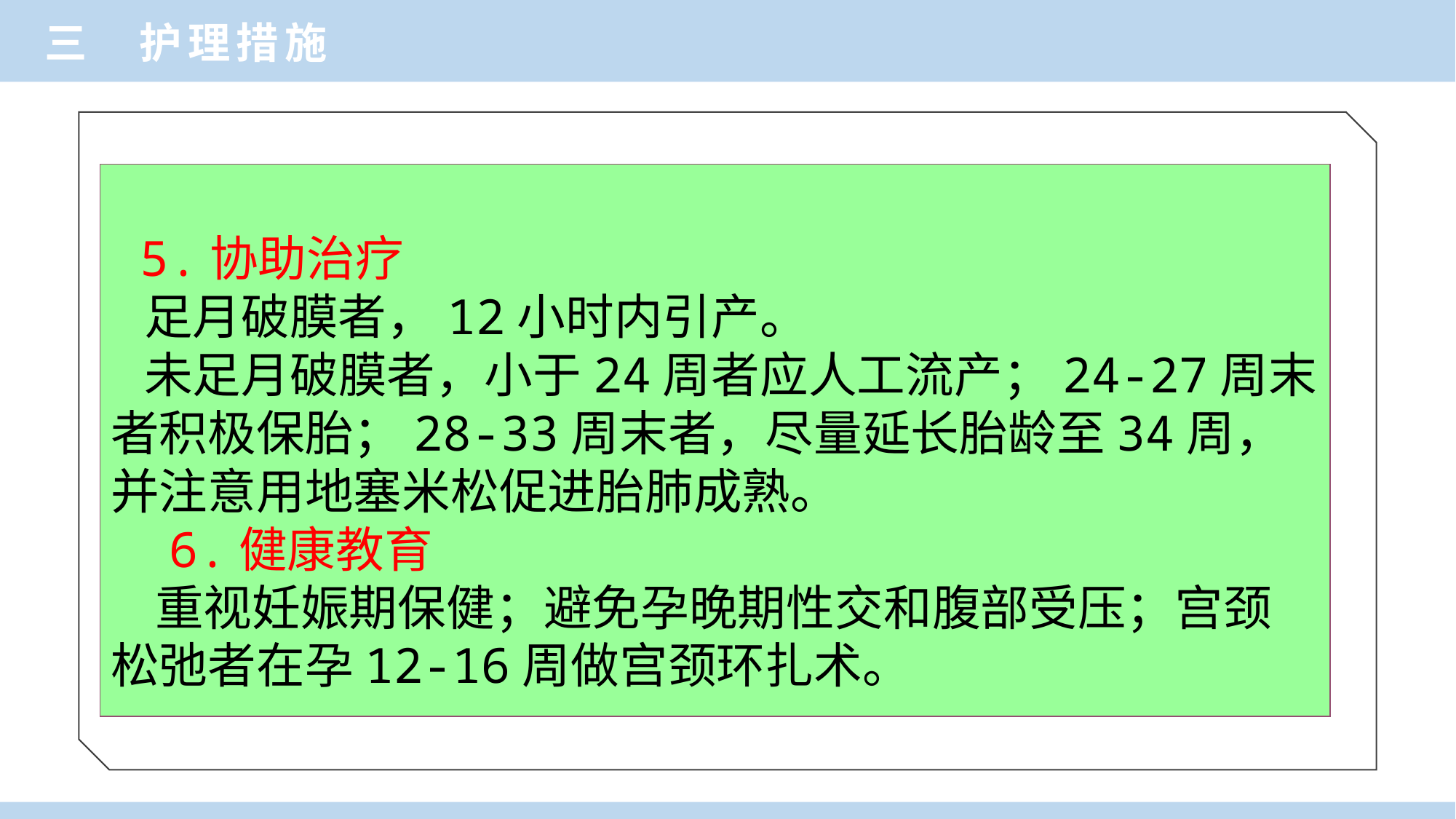

三   护理措施

 5.协助治疗
  足月破膜者，12小时内引产。
  未足月破膜者，小于24周者应人工流产；24-27周末者积极保胎；28-33周末者，尽量延长胎龄至34周，并注意用地塞米松促进胎肺成熟。
  6.健康教育
   重视妊娠期保健；避免孕晚期性交和腹部受压；宫颈松弛者在孕12-16周做宫颈环扎术。